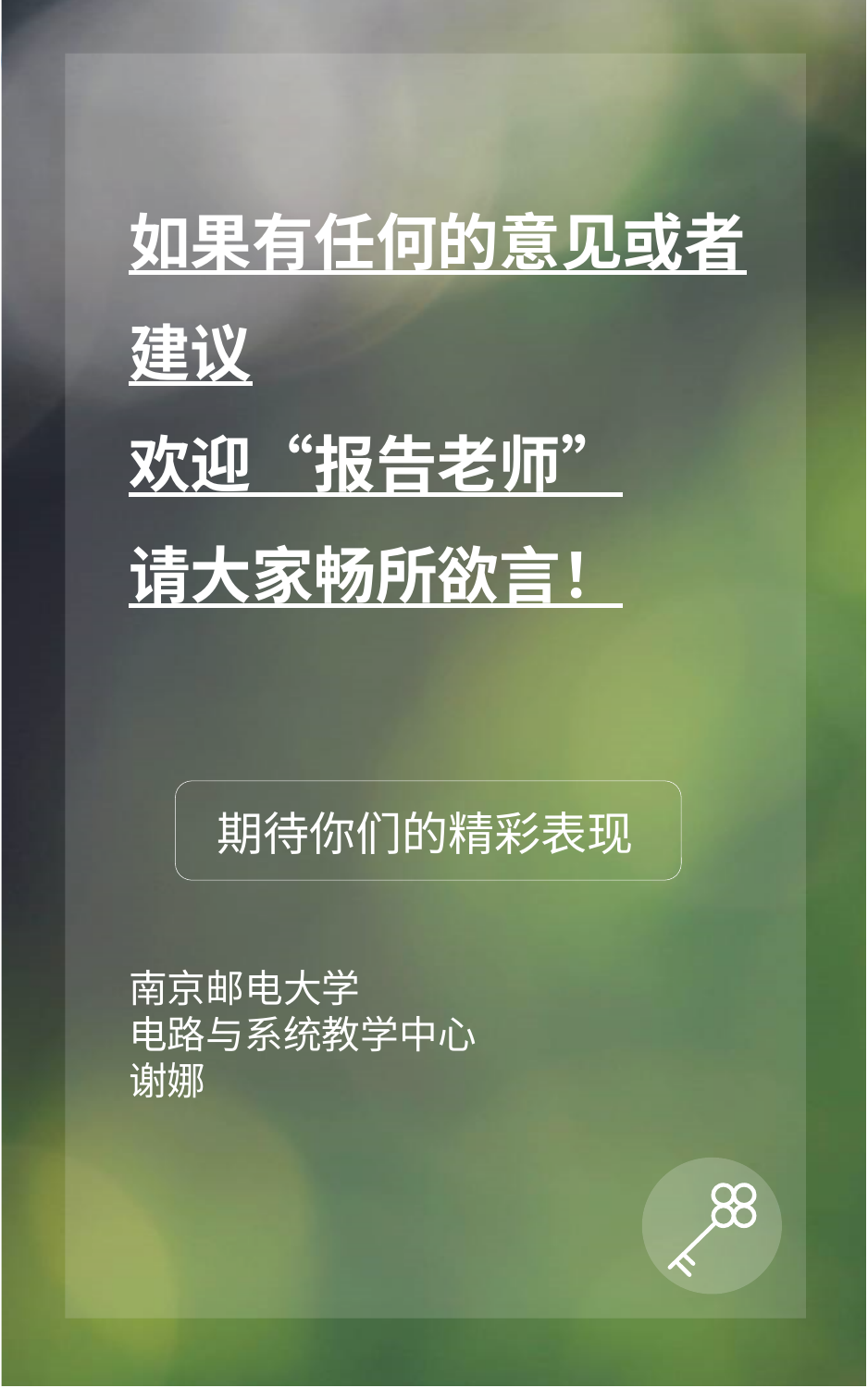

如果有任何的意见或者建议
欢迎“报告老师”
请大家畅所欲言！

期待你们的精彩表现
南京邮电大学
电路与系统教学中心
谢娜